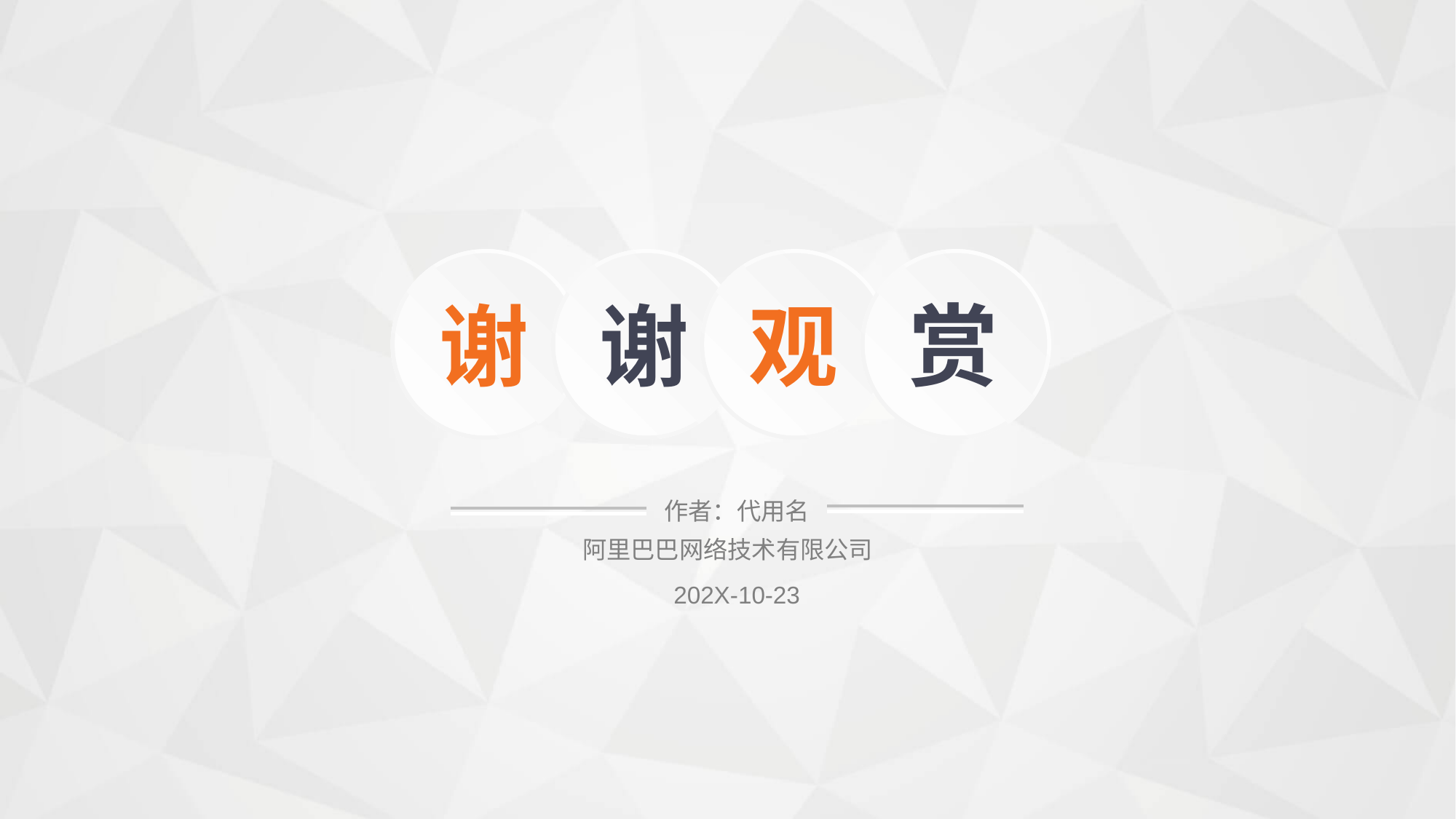

谢
谢
观
赏
作者：代用名
阿里巴巴网络技术有限公司
202X-10-23